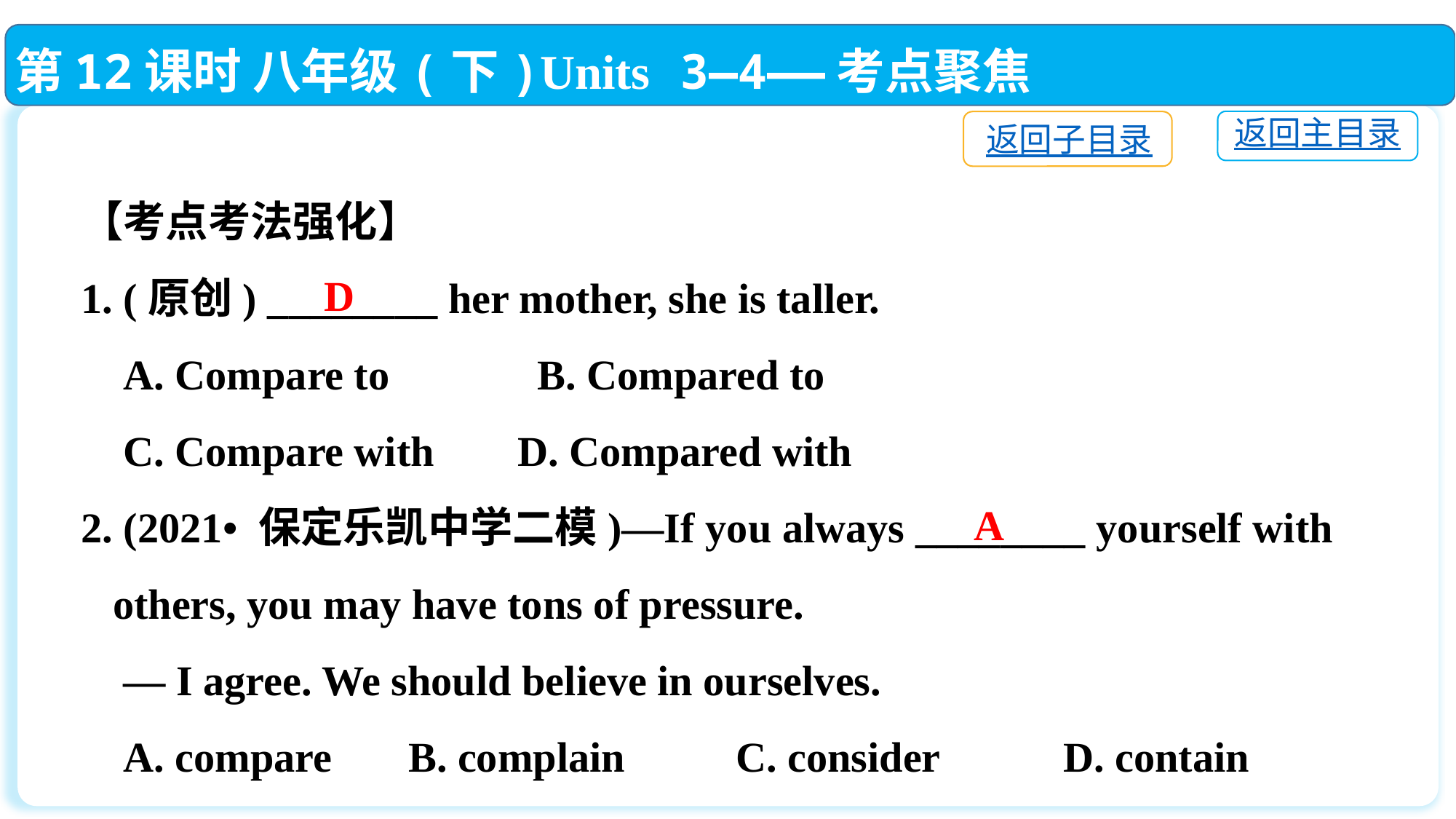

第12课时 八年级(下)Units 3—4——考点聚焦

返回主目录

返回子目录
【考点考法强化】
1. (原创) ________ her mother, she is taller.
    A. Compare to　　　B. Compared to
    C. Compare with	D. Compared with
2. (2021• 保定乐凯中学二模)—If you always ________ yourself with
   others, you may have tons of pressure.
    — I agree. We should believe in ourselves.
    A. compare	B. complain		C. consider　 	D. contain
D
A